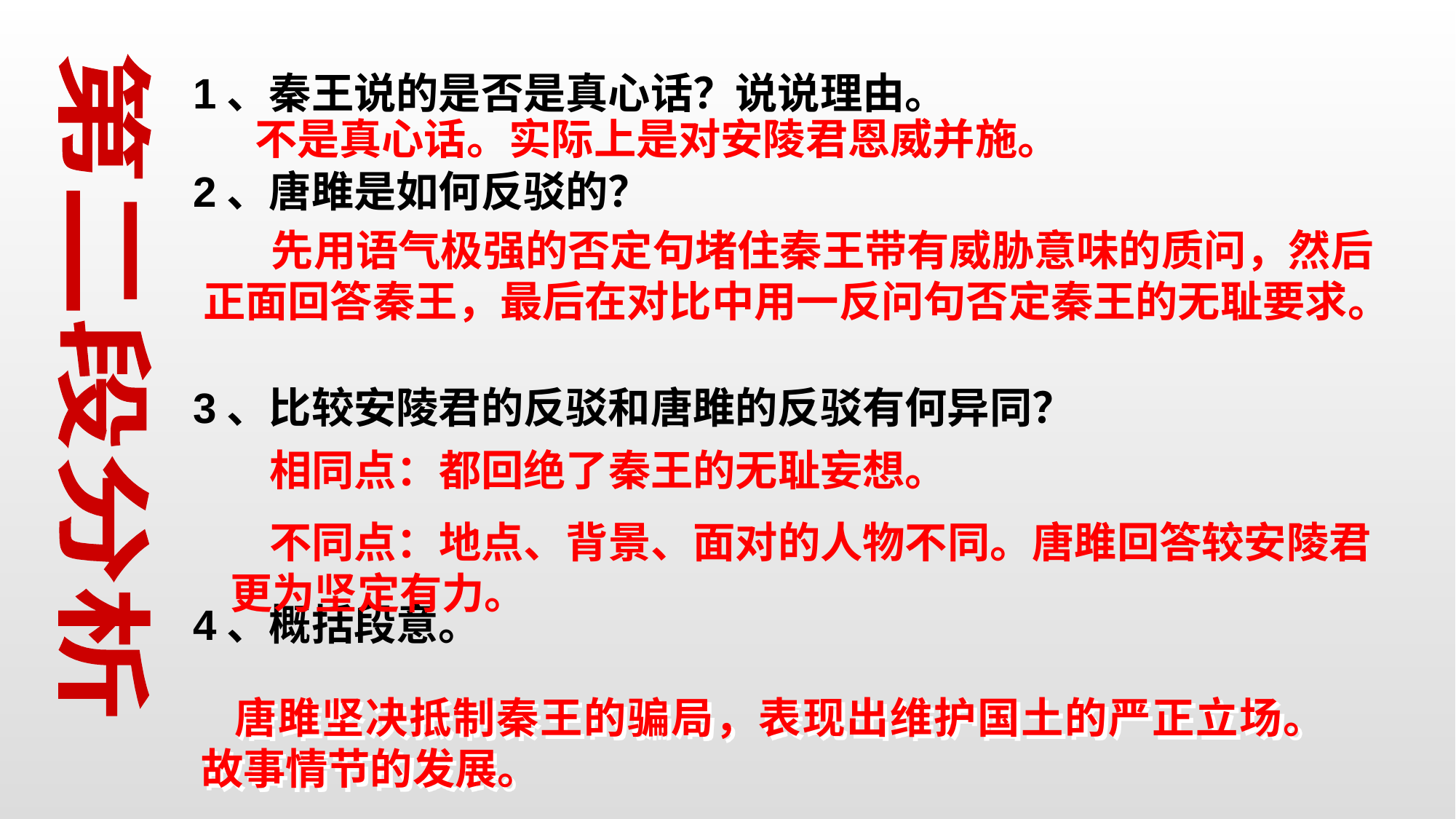

1、秦王说的是否是真心话？说说理由。
2、唐雎是如何反驳的？

3、比较安陵君的反驳和唐雎的反驳有何异同？

4、概括段意。
    不是真心话。实际上是对安陵君恩威并施。

      先用语气极强的否定句堵住秦王带有威胁意味的质问，然后正面回答秦王，最后在对比中用一反问句否定秦王的无耻要求。
第二段分析
   相同点：都回绝了秦王的无耻妄想。
   不同点：地点、背景、面对的人物不同。唐雎回答较安陵君更为坚定有力。
  唐雎坚决抵制秦王的骗局，表现出维护国土的严正立场。故事情节的发展。